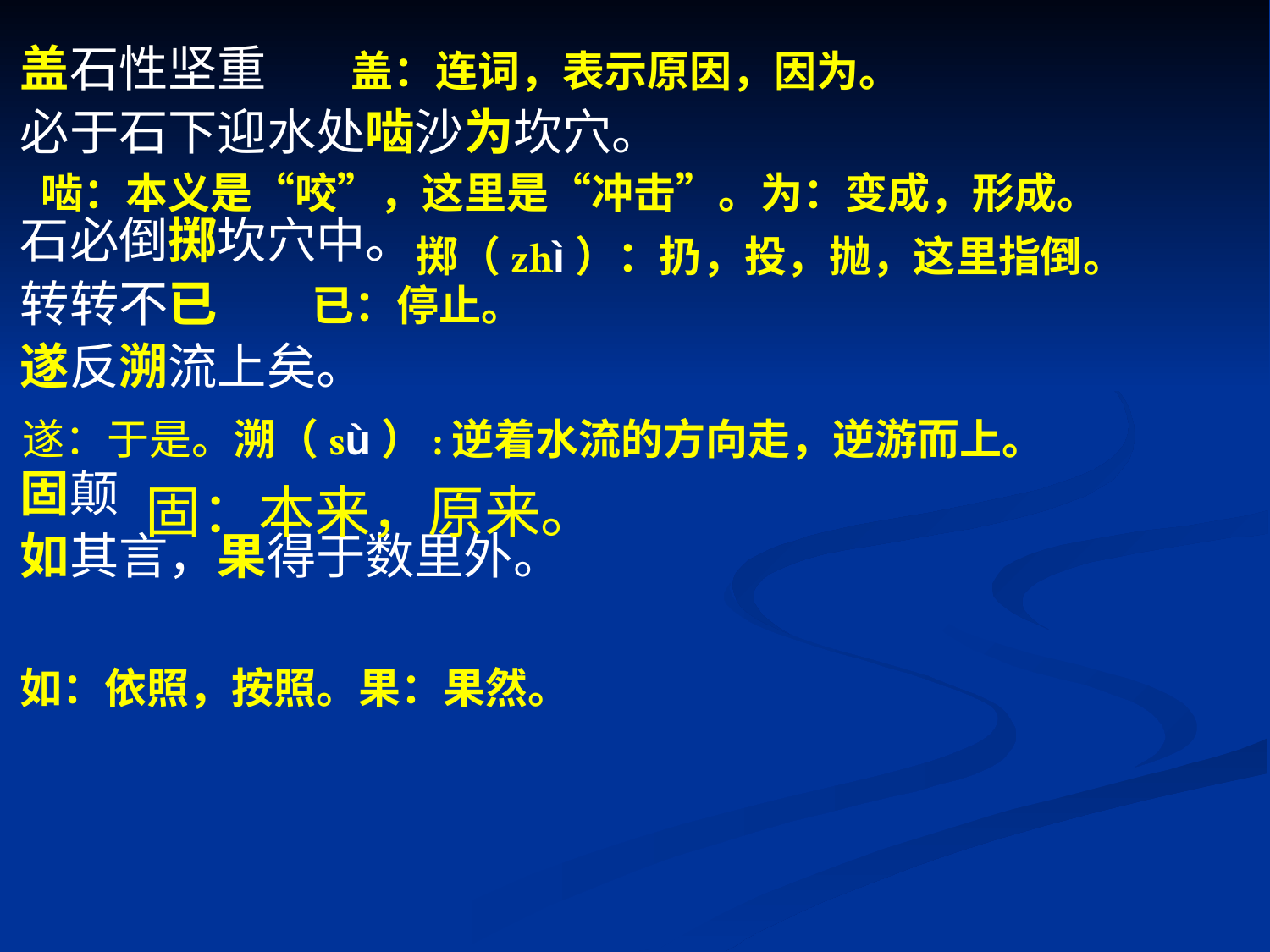

盖石性坚重
必于石下迎水处啮沙为坎穴。

石必倒掷坎穴中。
转转不已
遂反溯流上矣。

固颠
如其言，果得于数里外。
 盖：连词，表示原因，因为。
啮：本义是“咬”，这里是“冲击”。为：变成，形成。
掷（zhì）：扔，投，抛，这里指倒。
已：停止。
遂：于是。溯（sù）:逆着水流的方向走，逆游而上。
固：本来，原来。
如：依照，按照。果：果然。